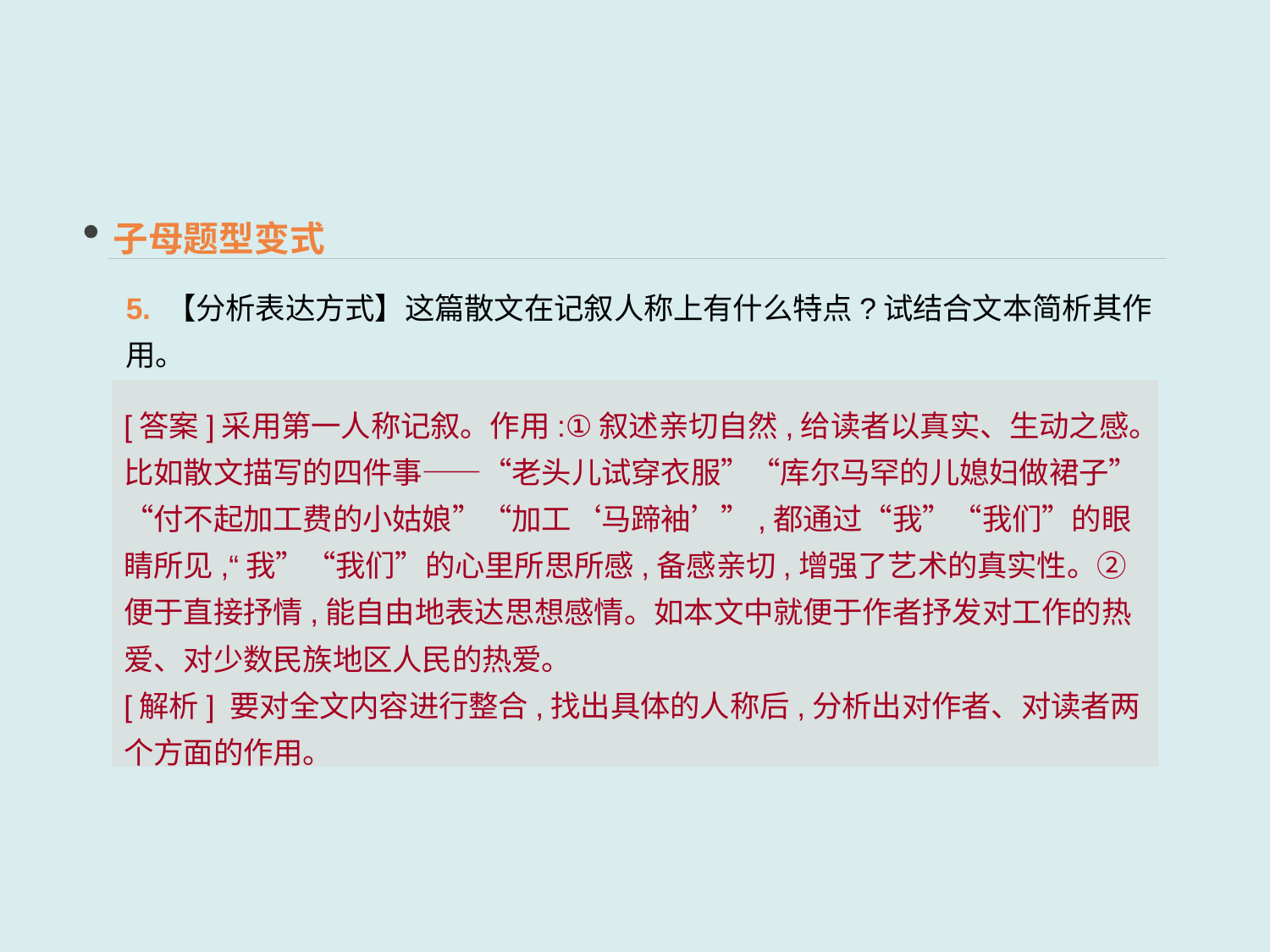

子母题型变式

5. 【分析表达方式】这篇散文在记叙人称上有什么特点?试结合文本简析其作用。

[答案]采用第一人称记叙。作用:①叙述亲切自然,给读者以真实、生动之感。比如散文描写的四件事——“老头儿试穿衣服”“库尔马罕的儿媳妇做裙子”“付不起加工费的小姑娘”“加工‘马蹄袖’”,都通过“我”“我们”的眼睛所见,“我”“我们”的心里所思所感,备感亲切,增强了艺术的真实性。②便于直接抒情,能自由地表达思想感情。如本文中就便于作者抒发对工作的热爱、对少数民族地区人民的热爱。
[解析] 要对全文内容进行整合,找出具体的人称后,分析出对作者、对读者两个方面的作用。